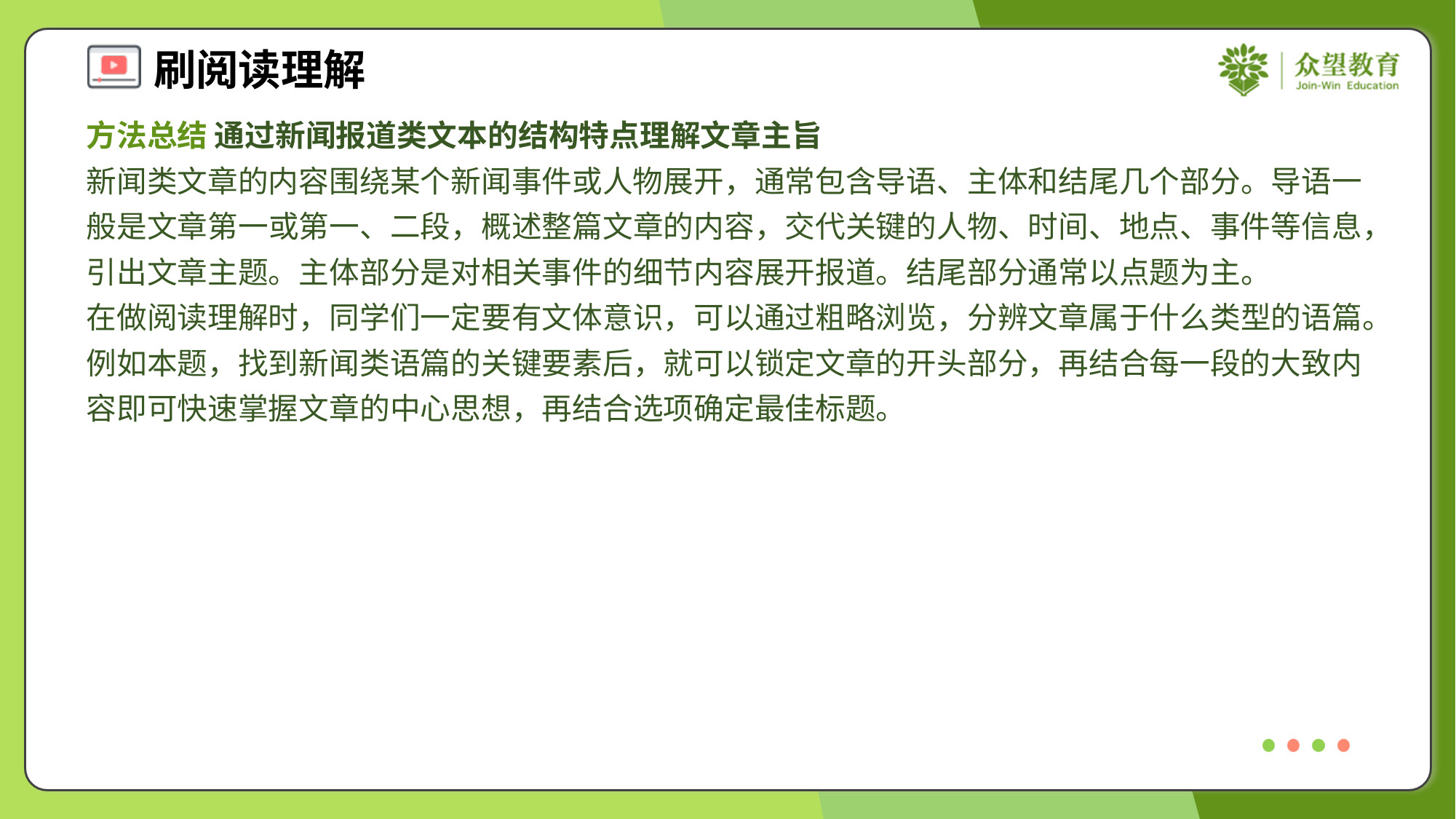

方法总结 通过新闻报道类文本的结构特点理解文章主旨
新闻类文章的内容围绕某个新闻事件或人物展开，通常包含导语、主体和结尾几个部分。导语一般是文章第一或第一、二段，概述整篇文章的内容，交代关键的人物、时间、地点、事件等信息，引出文章主题。主体部分是对相关事件的细节内容展开报道。结尾部分通常以点题为主。
在做阅读理解时，同学们一定要有文体意识，可以通过粗略浏览，分辨文章属于什么类型的语篇。例如本题，找到新闻类语篇的关键要素后，就可以锁定文章的开头部分，再结合每一段的大致内容即可快速掌握文章的中心思想，再结合选项确定最佳标题。